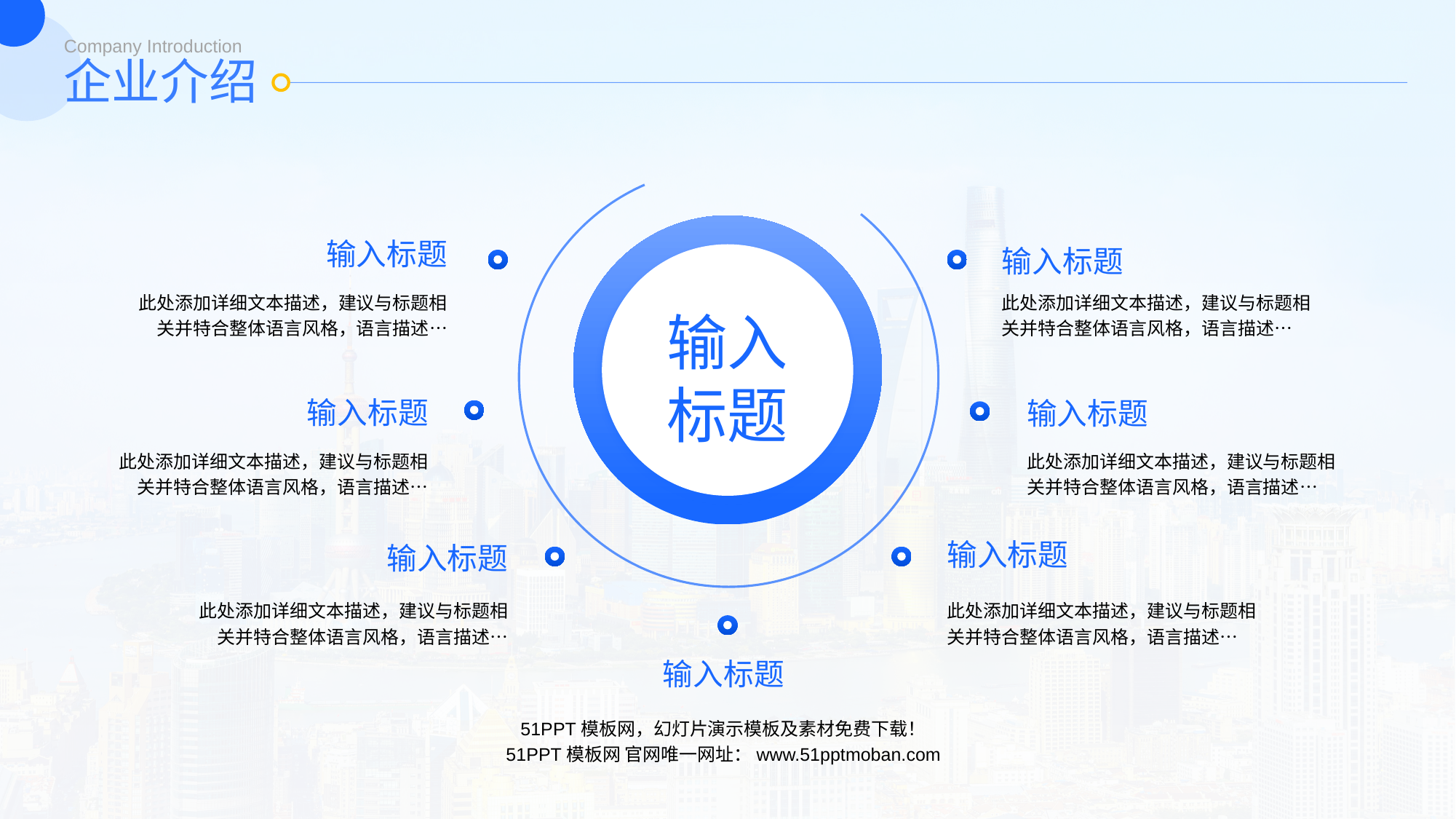

Company Introduction
企业介绍

输入标题
输入标题

此处添加详细文本描述，建议与标题相关并特合整体语言风格，语言描述…
此处添加详细文本描述，建议与标题相关并特合整体语言风格，语言描述…
输入
标题
输入标题
输入标题

此处添加详细文本描述，建议与标题相关并特合整体语言风格，语言描述…
此处添加详细文本描述，建议与标题相关并特合整体语言风格，语言描述…
输入标题
输入标题

此处添加详细文本描述，建议与标题相关并特合整体语言风格，语言描述…
此处添加详细文本描述，建议与标题相关并特合整体语言风格，语言描述…

输入标题
51PPT模板网，幻灯片演示模板及素材免费下载！
51PPT模板网 官网唯一网址：www.51pptmoban.com